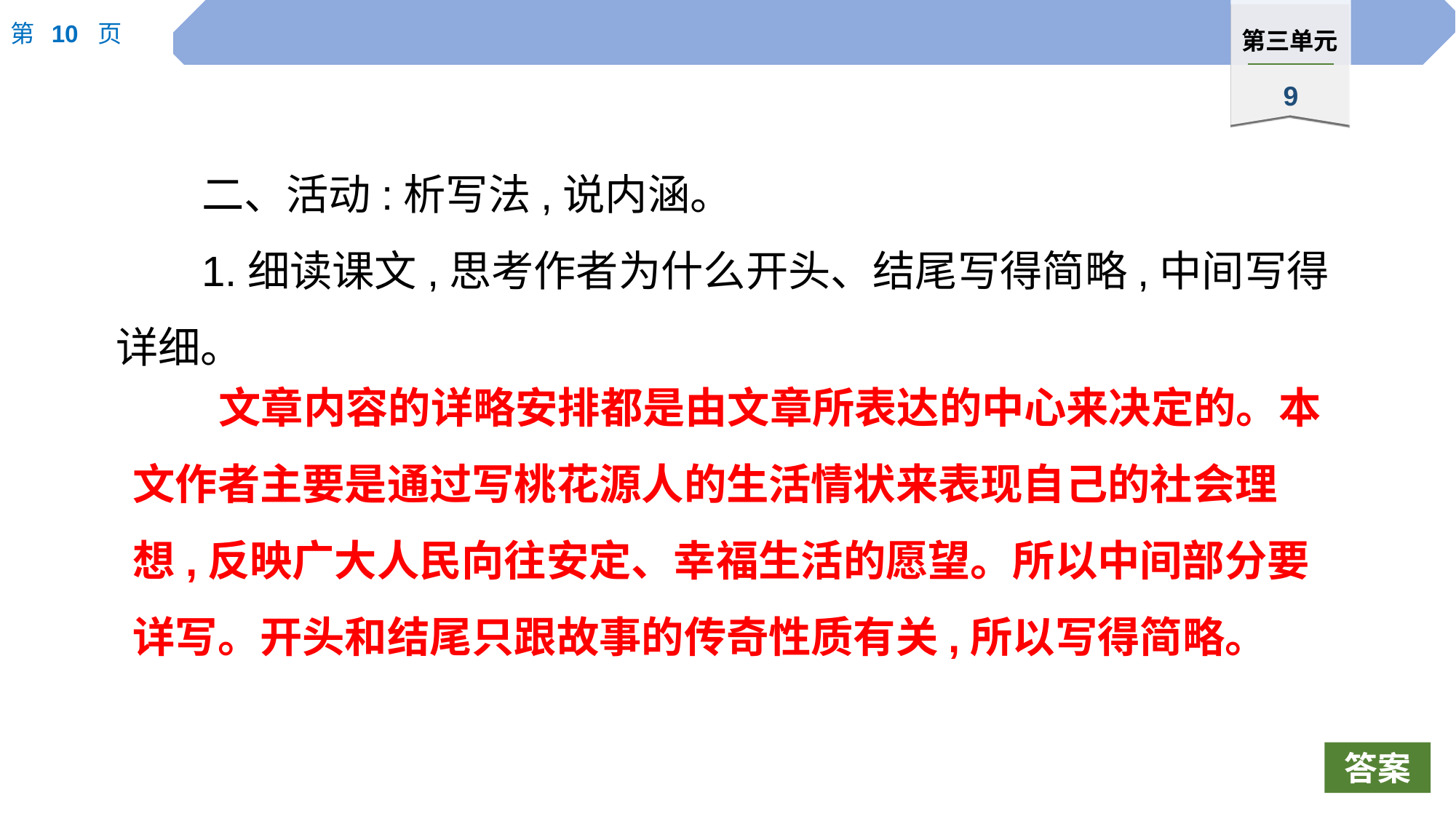

二、活动:析写法,说内涵。
1.细读课文,思考作者为什么开头、结尾写得简略,中间写得详细。
文章内容的详略安排都是由文章所表达的中心来决定的。本文作者主要是通过写桃花源人的生活情状来表现自己的社会理想,反映广大人民向往安定、幸福生活的愿望。所以中间部分要详写。开头和结尾只跟故事的传奇性质有关,所以写得简略。
答案